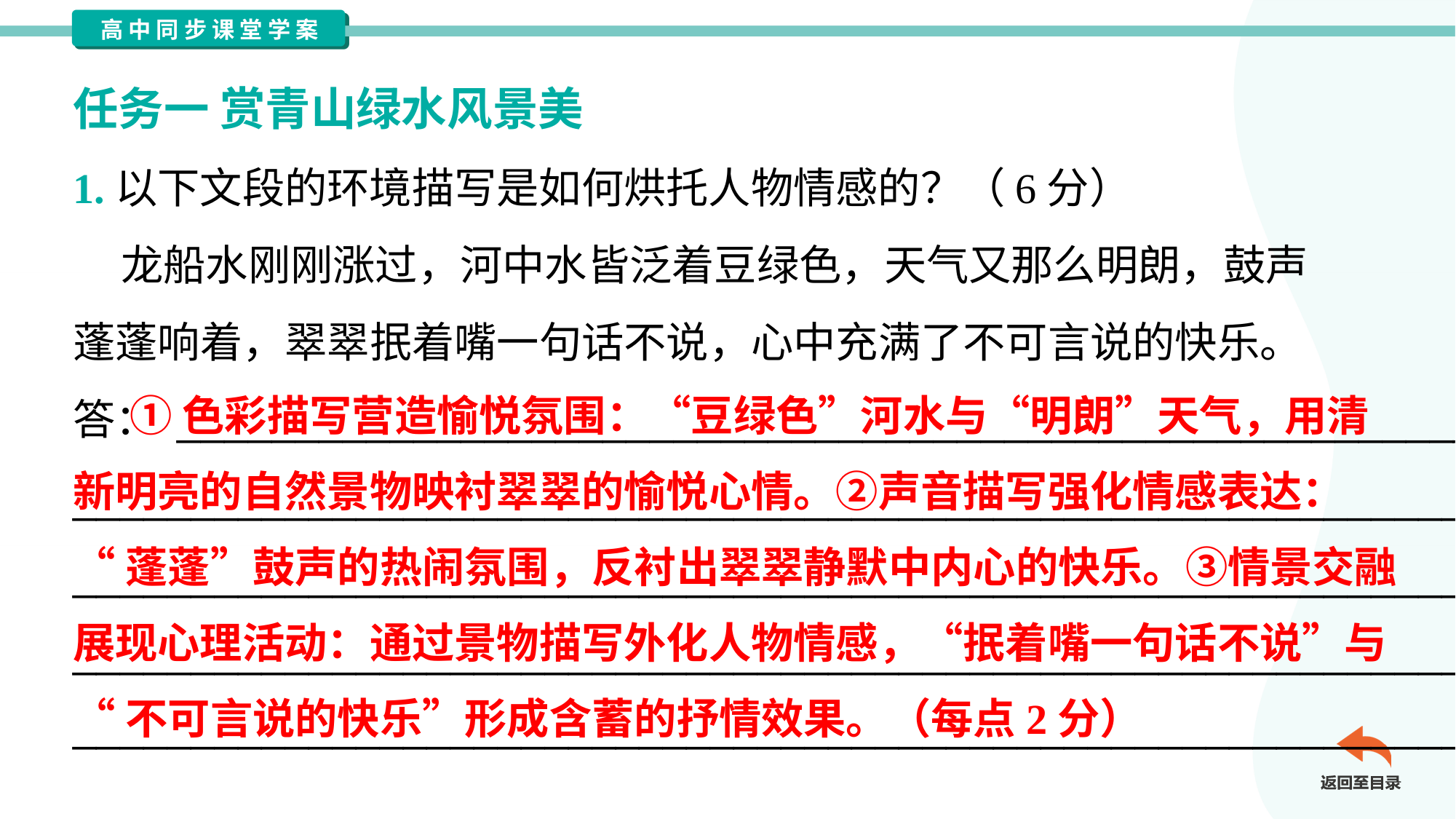

任务一 赏青山绿水风景美
1.以下文段的环境描写是如何烘托人物情感的？（6分）
    龙船水刚刚涨过，河中水皆泛着豆绿色，天气又那么明朗，鼓声
蓬蓬响着，翠翠抿着嘴一句话不说，心中充满了不可言说的快乐。
答： ________________________________________________________
_____________________________________________________________
_____________________________________________________________
_____________________________________________________________
_____________________________________________________________
      ①色彩描写营造愉悦氛围：“豆绿色”河水与“明朗”天气，用清
新明亮的自然景物映衬翠翠的愉悦心情。②声音描写强化情感表达：
“蓬蓬”鼓声的热闹氛围，反衬出翠翠静默中内心的快乐。③情景交融
展现心理活动：通过景物描写外化人物情感，“抿着嘴一句话不说”与
“不可言说的快乐”形成含蓄的抒情效果。（每点2分）